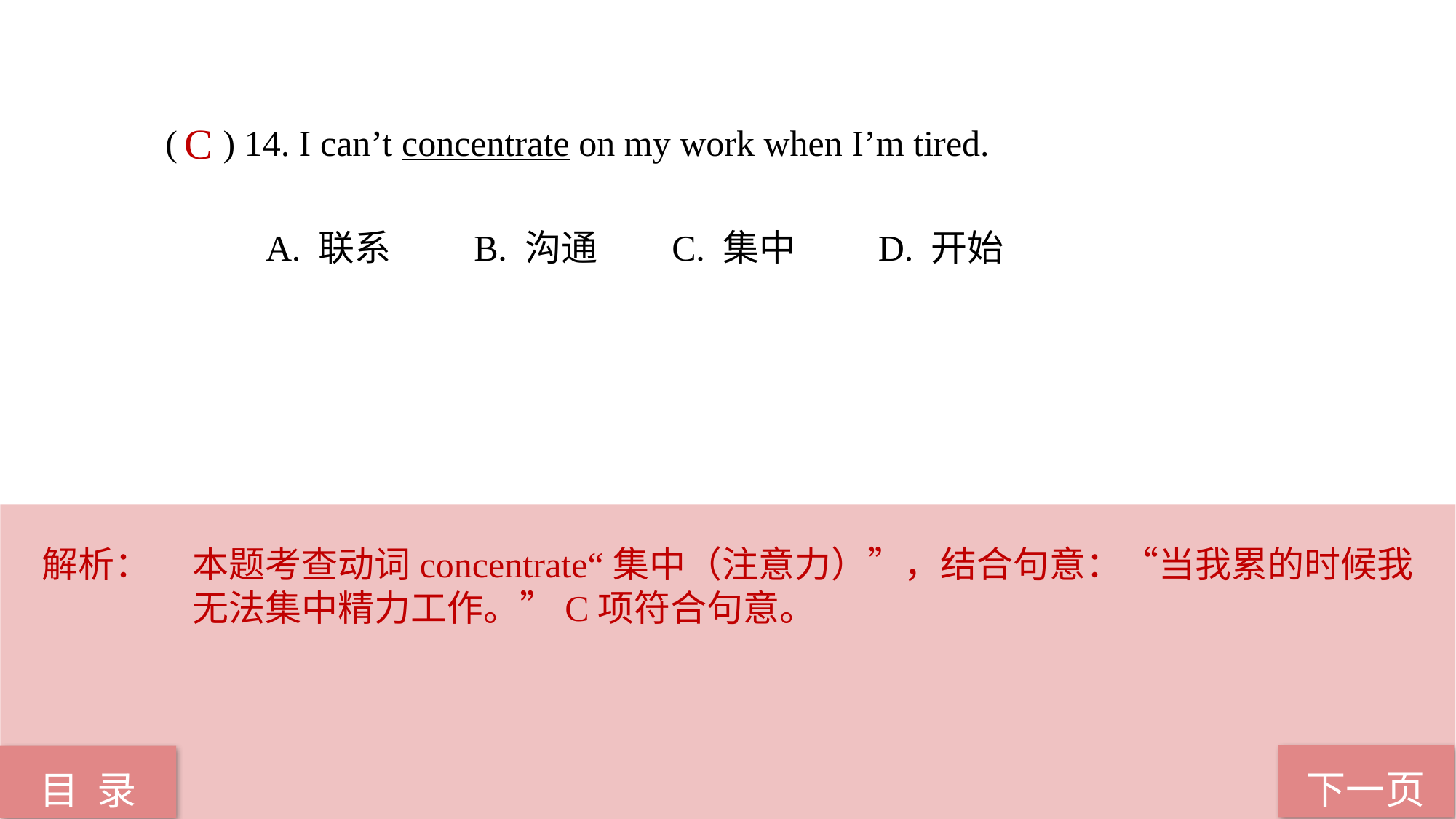

(     ) 14. I can’t concentrate on my work when I’m tired.

           A. 联系         B. 沟通        C. 集中         D. 开始
C
解析：	本题考查动词concentrate“集中（注意力）”，结合句意：“当我累的时候我无法集中精力工作。”C项符合句意。